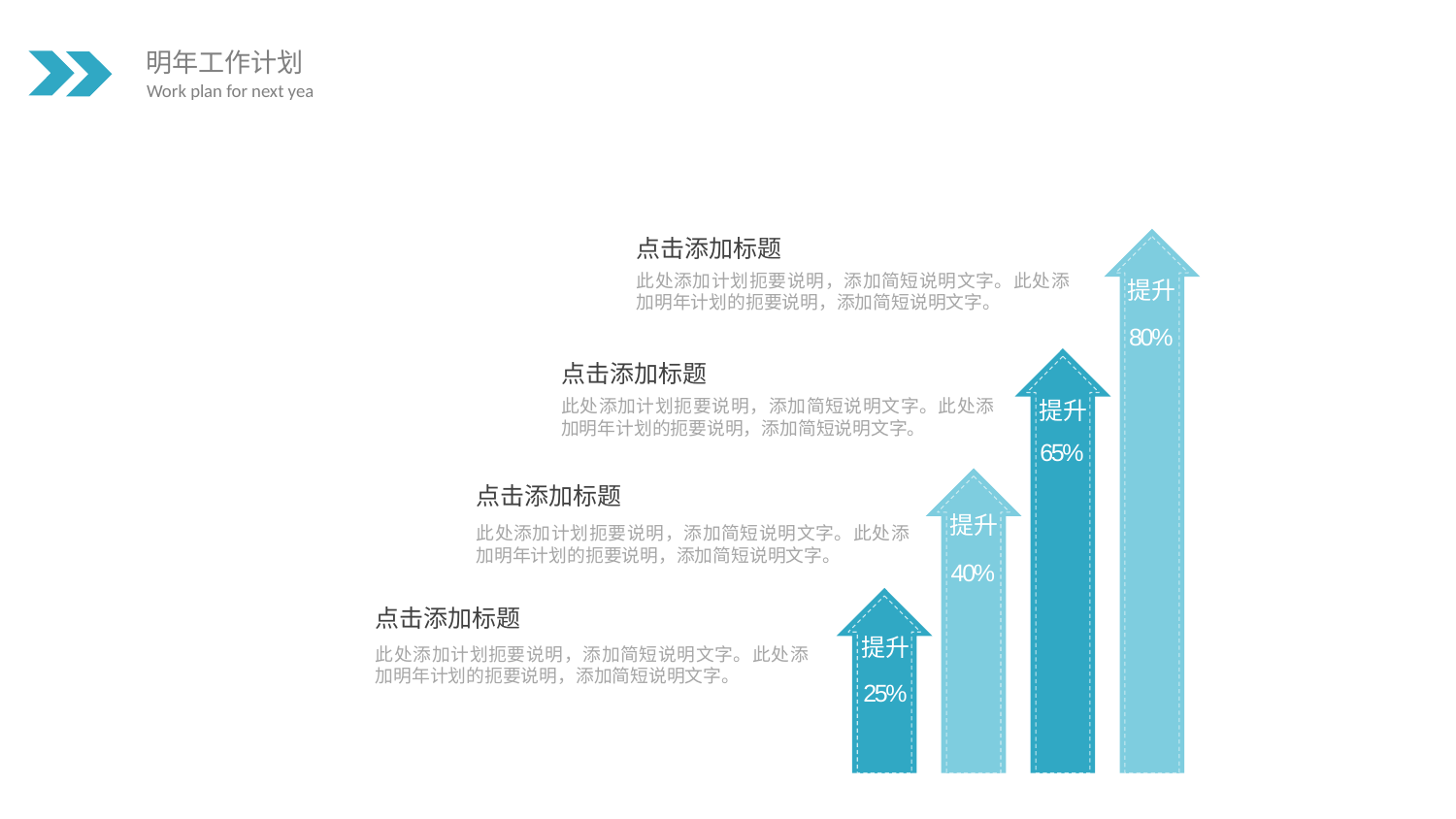

点击添加标题
此处添加计划扼要说明，添加简短说明文字。此处添加明年计划的扼要说明，添加简短说明文字。

提升
80%

提升
65%
点击添加标题
此处添加计划扼要说明，添加简短说明文字。此处添加明年计划的扼要说明，添加简短说明文字。

提升
40%
点击添加标题
此处添加计划扼要说明，添加简短说明文字。此处添加明年计划的扼要说明，添加简短说明文字。

提升
25%
点击添加标题
此处添加计划扼要说明，添加简短说明文字。此处添加明年计划的扼要说明，添加简短说明文字。